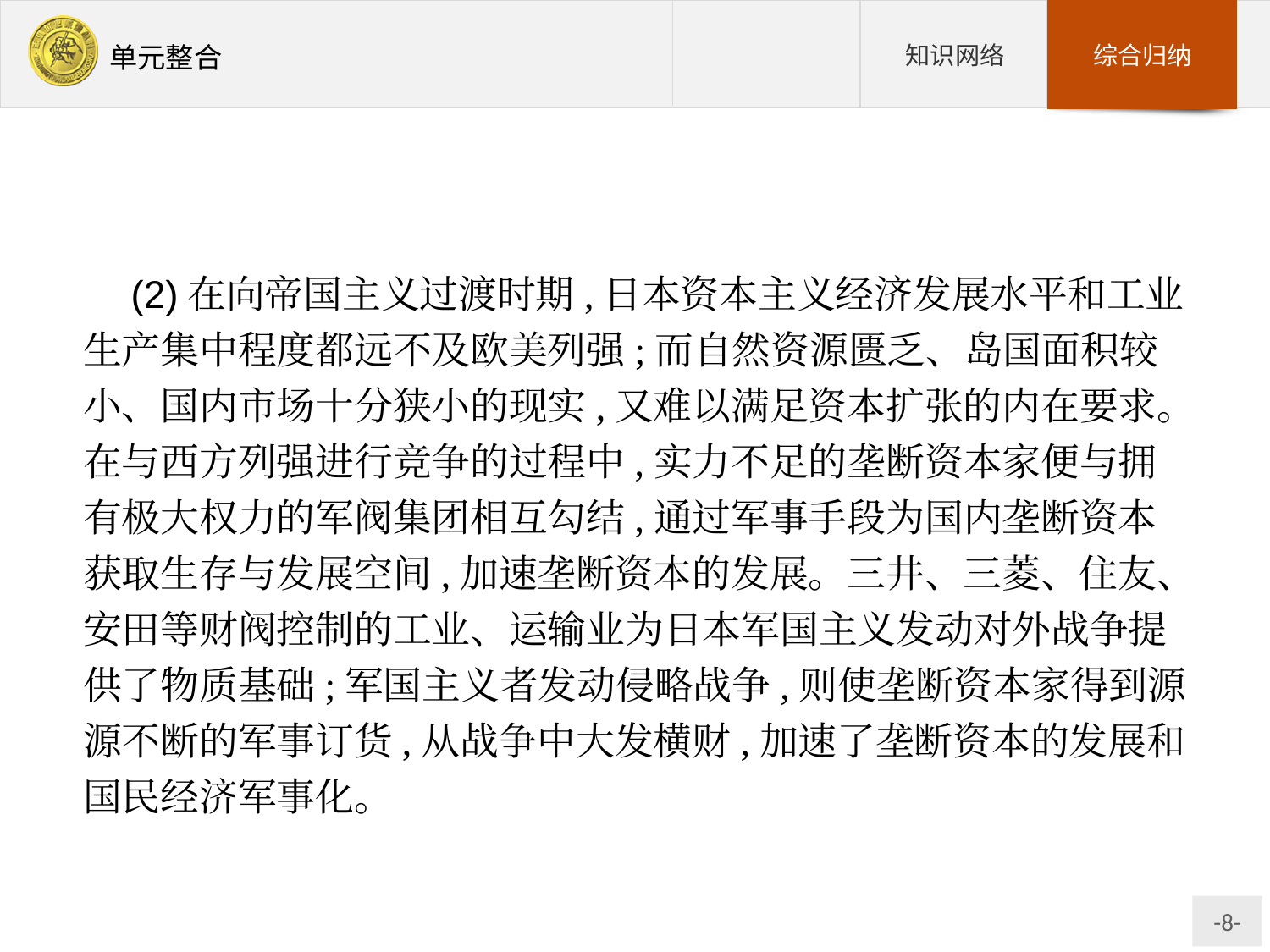

(2)在向帝国主义过渡时期,日本资本主义经济发展水平和工业生产集中程度都远不及欧美列强;而自然资源匮乏、岛国面积较小、国内市场十分狭小的现实,又难以满足资本扩张的内在要求。在与西方列强进行竞争的过程中,实力不足的垄断资本家便与拥有极大权力的军阀集团相互勾结,通过军事手段为国内垄断资本获取生存与发展空间,加速垄断资本的发展。三井、三菱、住友、安田等财阀控制的工业、运输业为日本军国主义发动对外战争提供了物质基础;军国主义者发动侵略战争,则使垄断资本家得到源源不断的军事订货,从战争中大发横财,加速了垄断资本的发展和国民经济军事化。